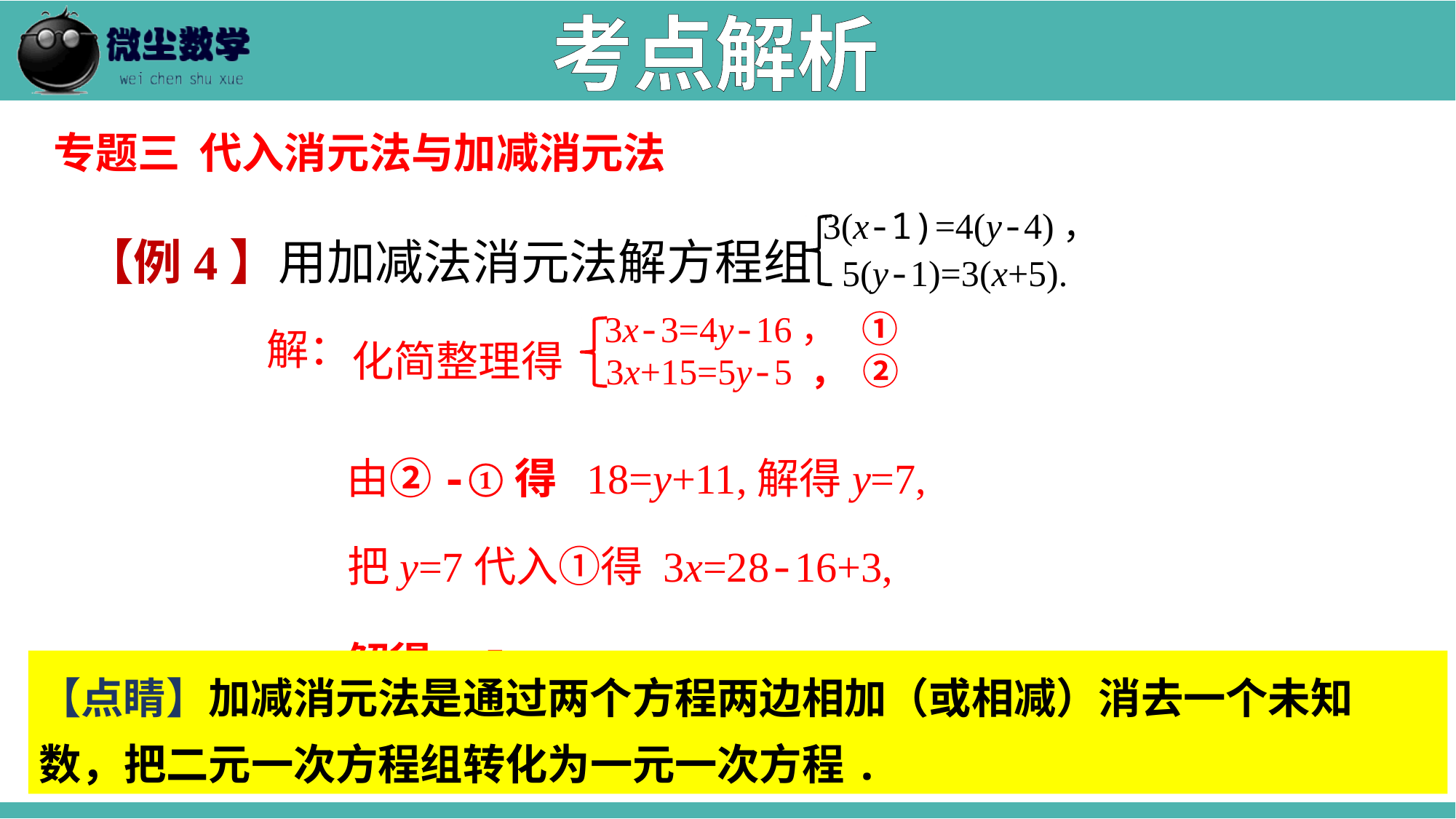

考点解析
专题三  代入消元法与加减消元法
【例4】用加减法消元法解方程组
3(x-1)=4(y-4)，

5(y-1)=3(x+5).
3x-3=4y-16，   ①

3x+15=5y-5 ，  ②
化简整理得
解：
由②-①得  18=y+11,解得y=7,
把y=7代入①得 3x=28-16+3,
解得x=5.
【点睛】加减消元法是通过两个方程两边相加（或相减）消去一个未知数，把二元一次方程组转化为一元一次方程.
由此可得二元一次方程组的解为
x=5，

 y=7.